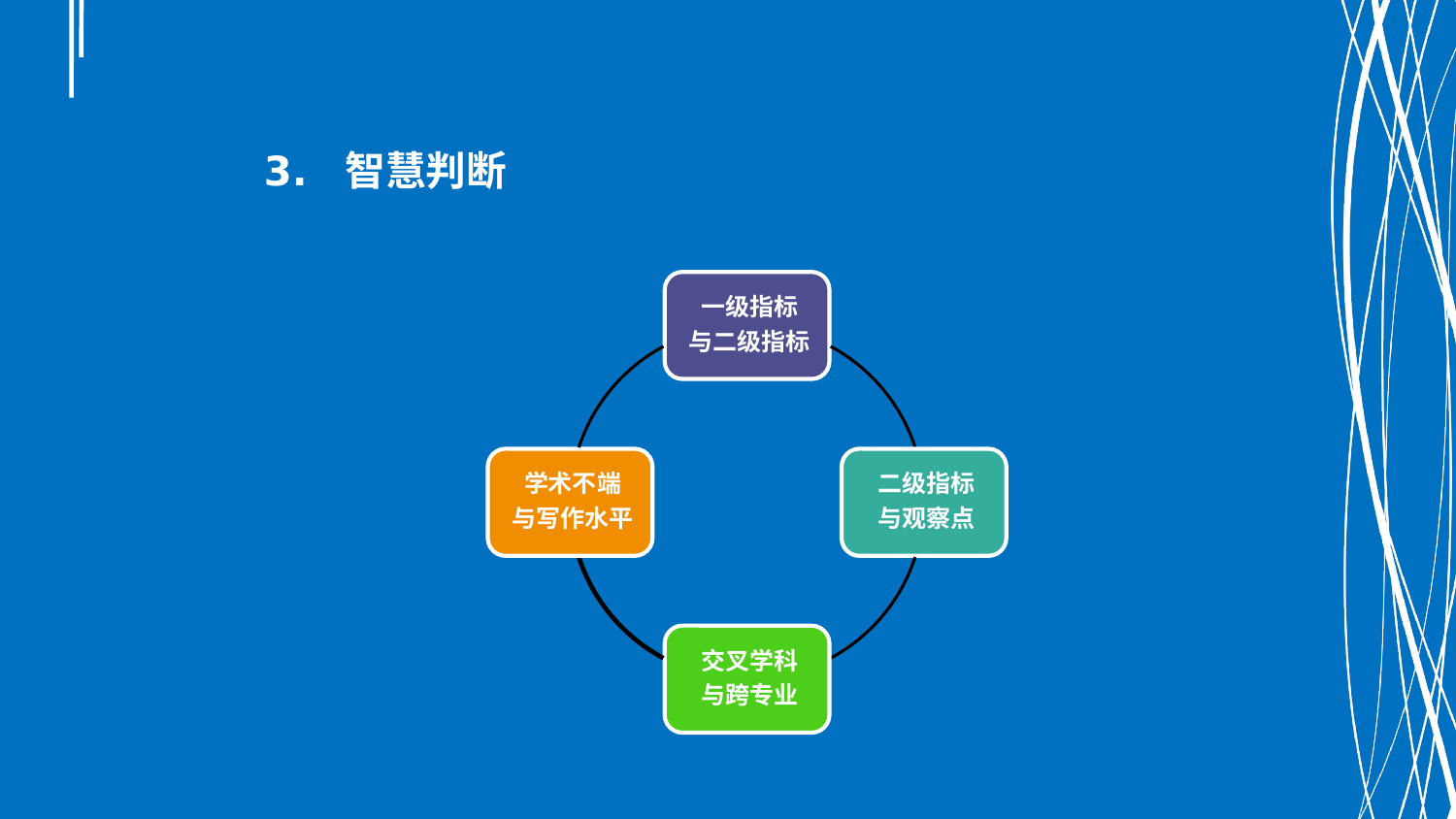

# 3.  智慧判断
一级指标
与二级指标
二级指标
与观察点
交叉学科
与跨专业
学术不端
与写作水平